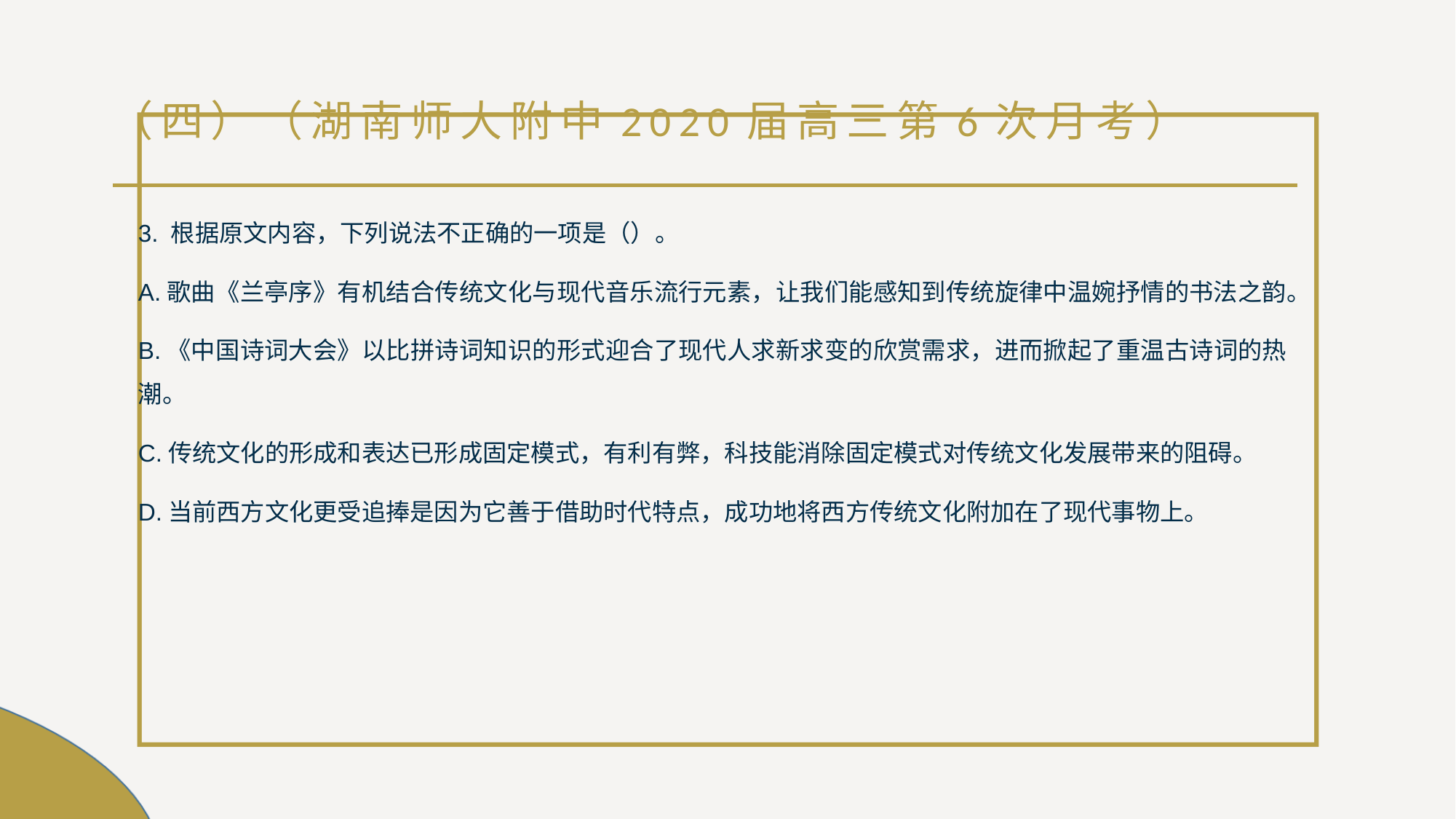

# （四）（湖南师大附中2020届高三第6次月考）
3. 根据原文内容，下列说法不正确的一项是（）。
A.歌曲《兰亭序》有机结合传统文化与现代音乐流行元素，让我们能感知到传统旋律中温婉抒情的书法之韵。
B.《中国诗词大会》以比拼诗词知识的形式迎合了现代人求新求变的欣赏需求，进而掀起了重温古诗词的热潮。
C.传统文化的形成和表达已形成固定模式，有利有弊，科技能消除固定模式对传统文化发展带来的阻碍。
D.当前西方文化更受追捧是因为它善于借助时代特点，成功地将西方传统文化附加在了现代事物上。